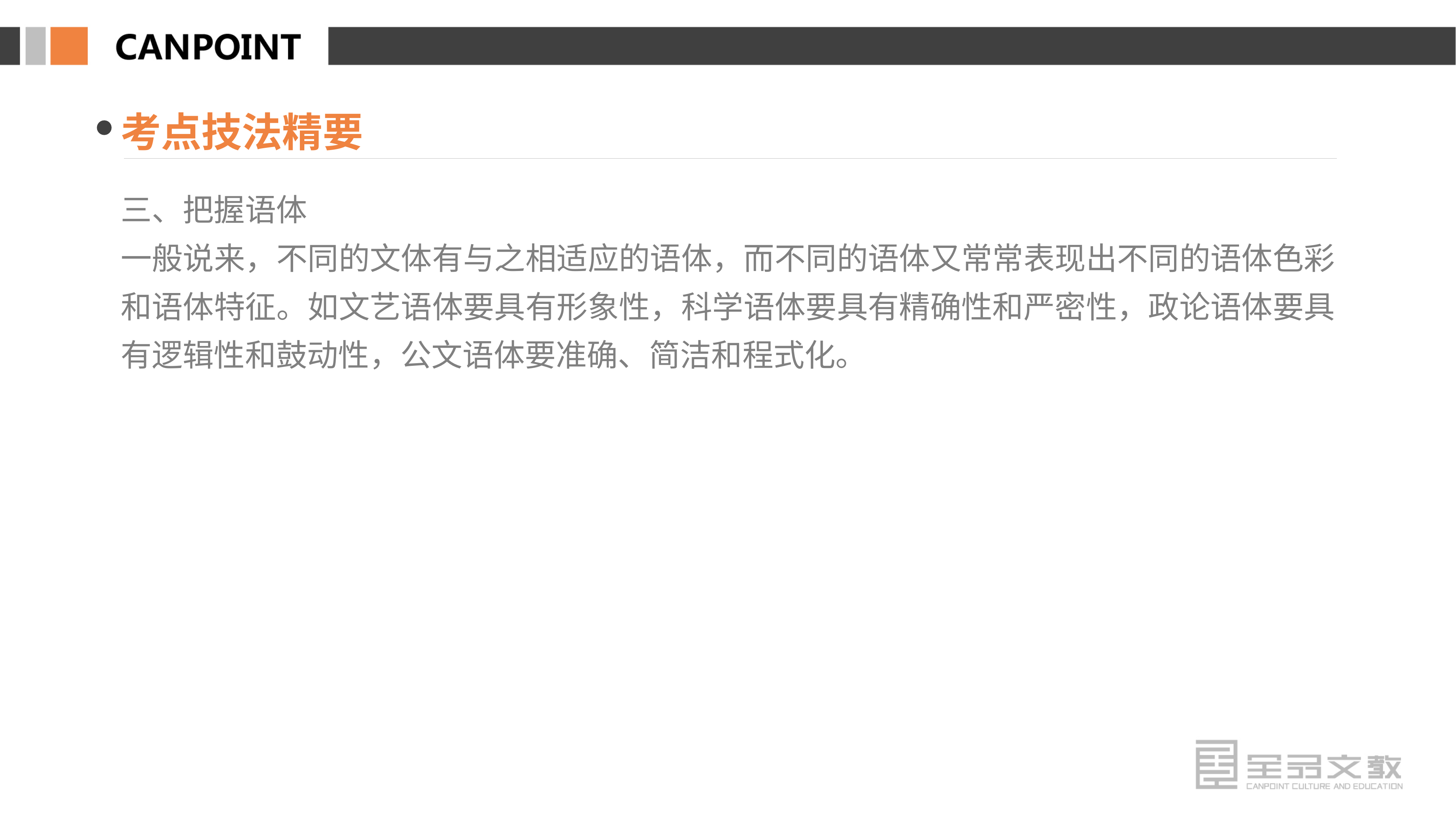

考点技法精要

三、把握语体
一般说来，不同的文体有与之相适应的语体，而不同的语体又常常表现出不同的语体色彩和语体特征。如文艺语体要具有形象性，科学语体要具有精确性和严密性，政论语体要具有逻辑性和鼓动性，公文语体要准确、简洁和程式化。